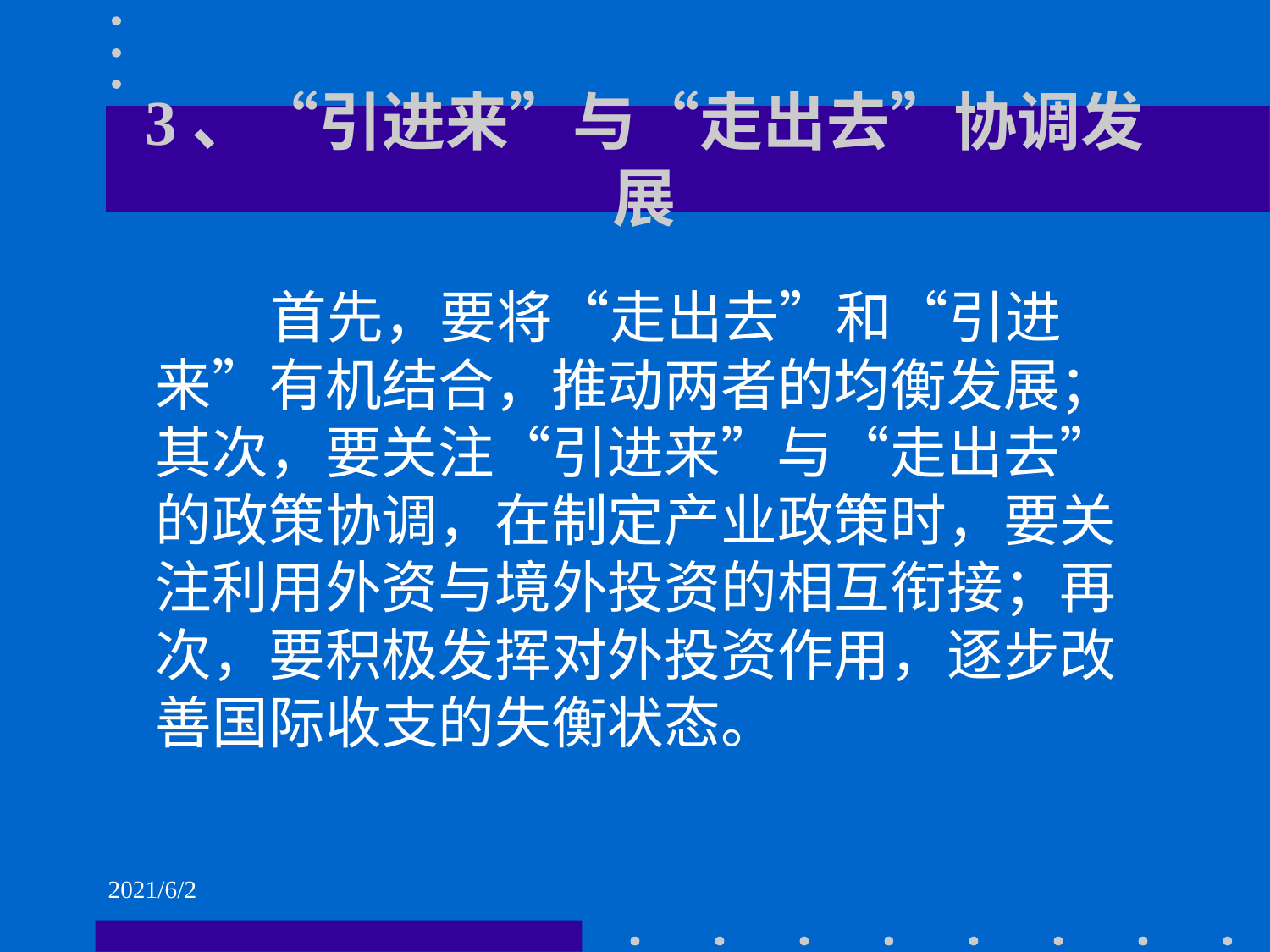

# 3、“引进来”与“走出去”协调发展
        首先，要将“走出去”和“引进来”有机结合，推动两者的均衡发展；其次，要关注“引进来”与“走出去”的政策协调，在制定产业政策时，要关注利用外资与境外投资的相互衔接；再次，要积极发挥对外投资作用，逐步改善国际收支的失衡状态。
2021/6/2